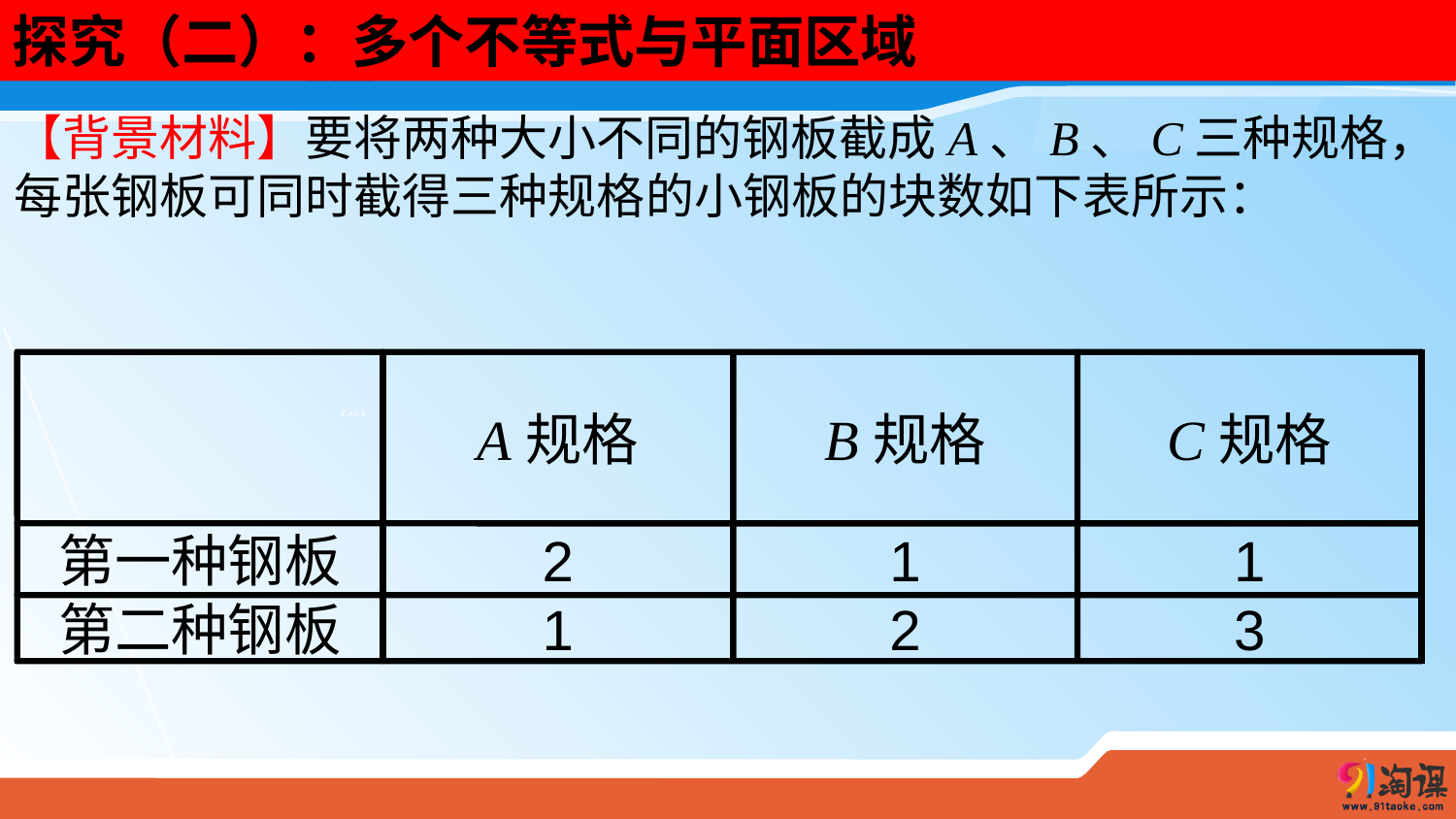

探究（二）：多个不等式与平面区域
【背景材料】要将两种大小不同的钢板截成A、B、C三种规格，每张钢板可同时截得三种规格的小钢板的块数如下表所示：

A规格

B规格

C规格

第一种钢板

2
1
1
第二种钢板

1
2
3

 z.xx.k